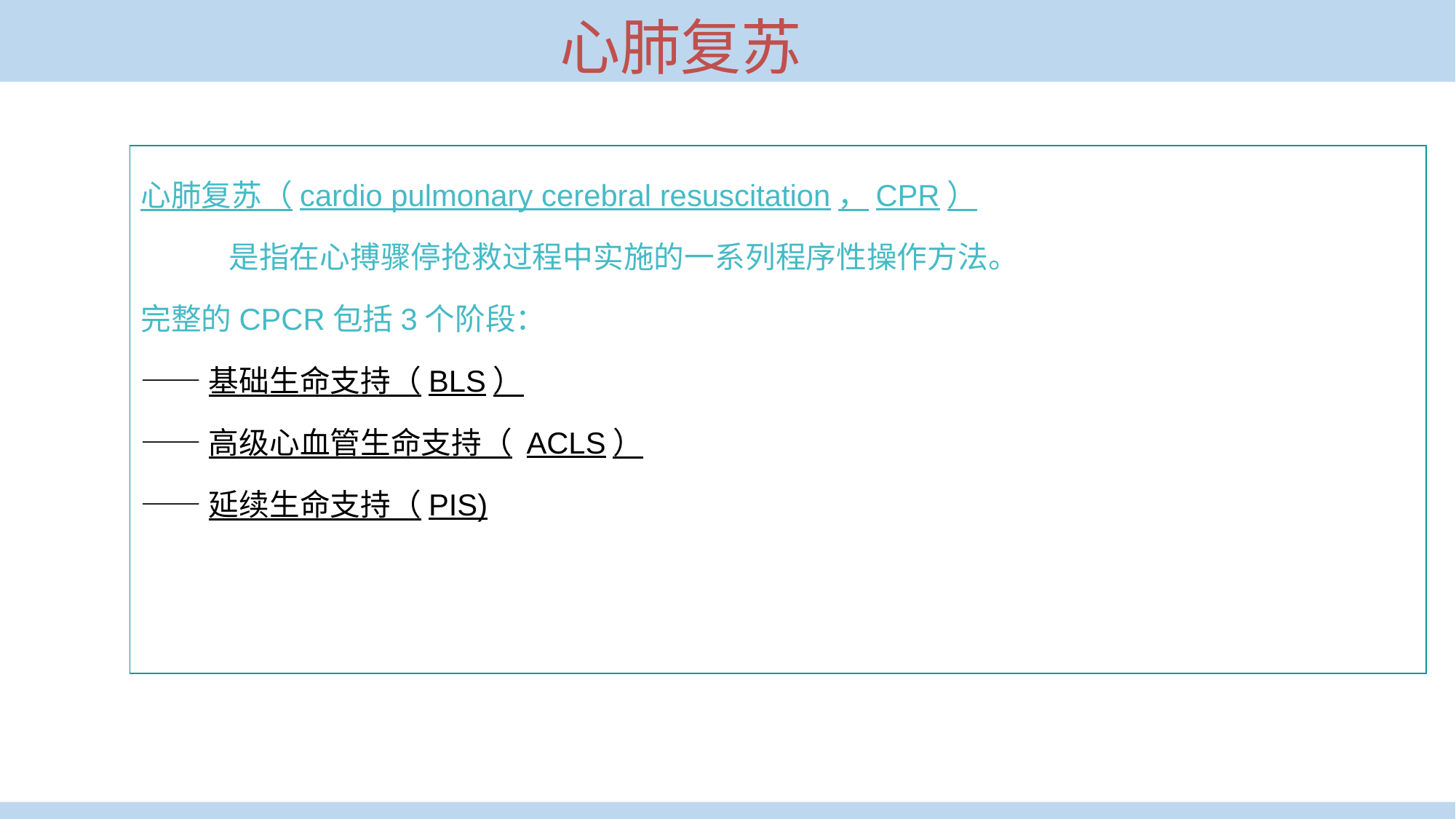

心肺复苏
心肺复苏（cardio pulmonary cerebral resuscitation，CPR）
            是指在心搏骤停抢救过程中实施的一系列程序性操作方法。
完整的CPCR包括3个阶段：
——基础生命支持（BLS）
——高级心血管生命支持（ ACLS）
——延续生命支持（PIS)